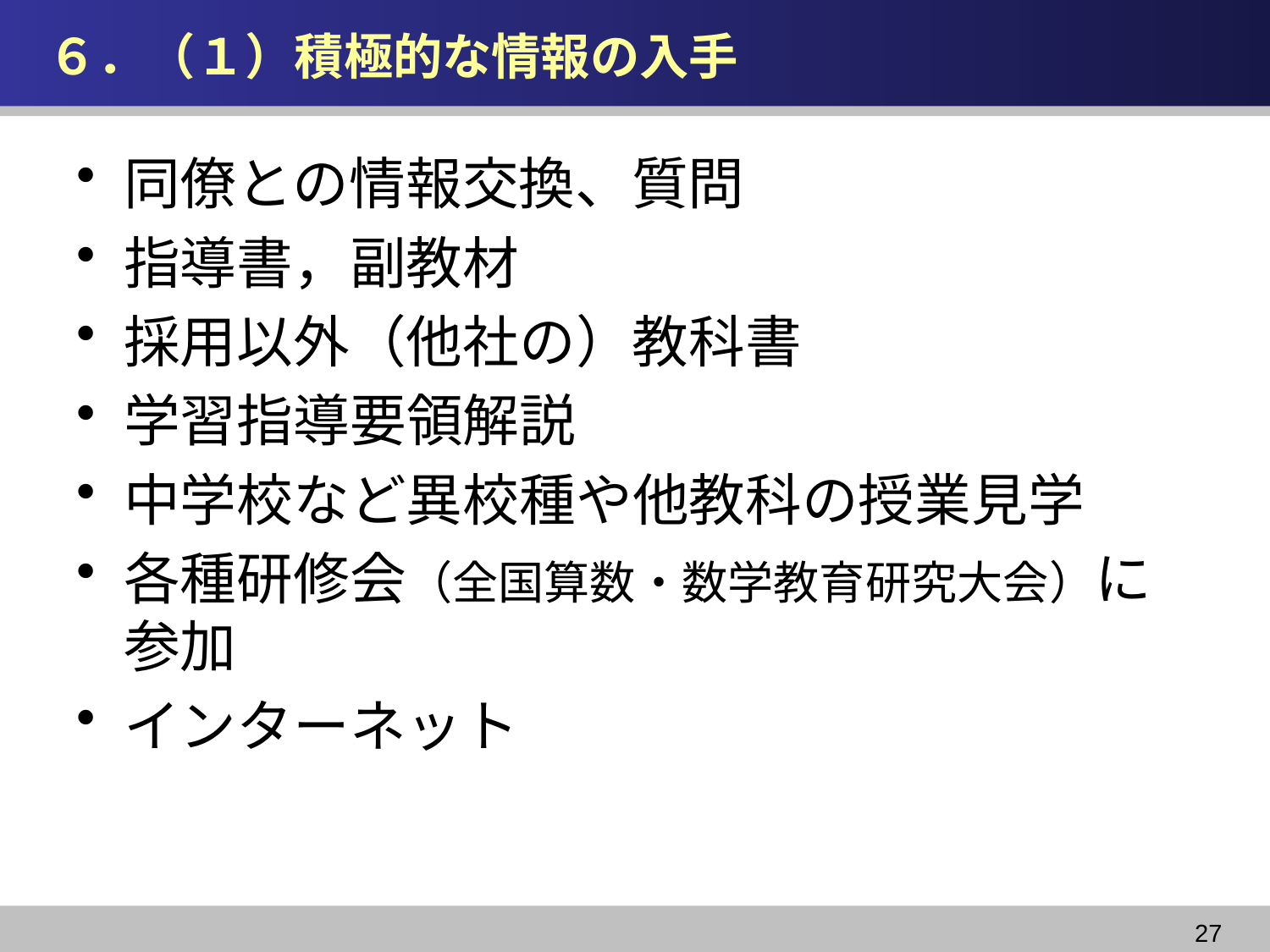

# ６．（１）積極的な情報の入手
同僚との情報交換、質問
指導書，副教材
採用以外（他社の）教科書
学習指導要領解説
中学校など異校種や他教科の授業見学
各種研修会（全国算数・数学教育研究大会）に参加
インターネット
27